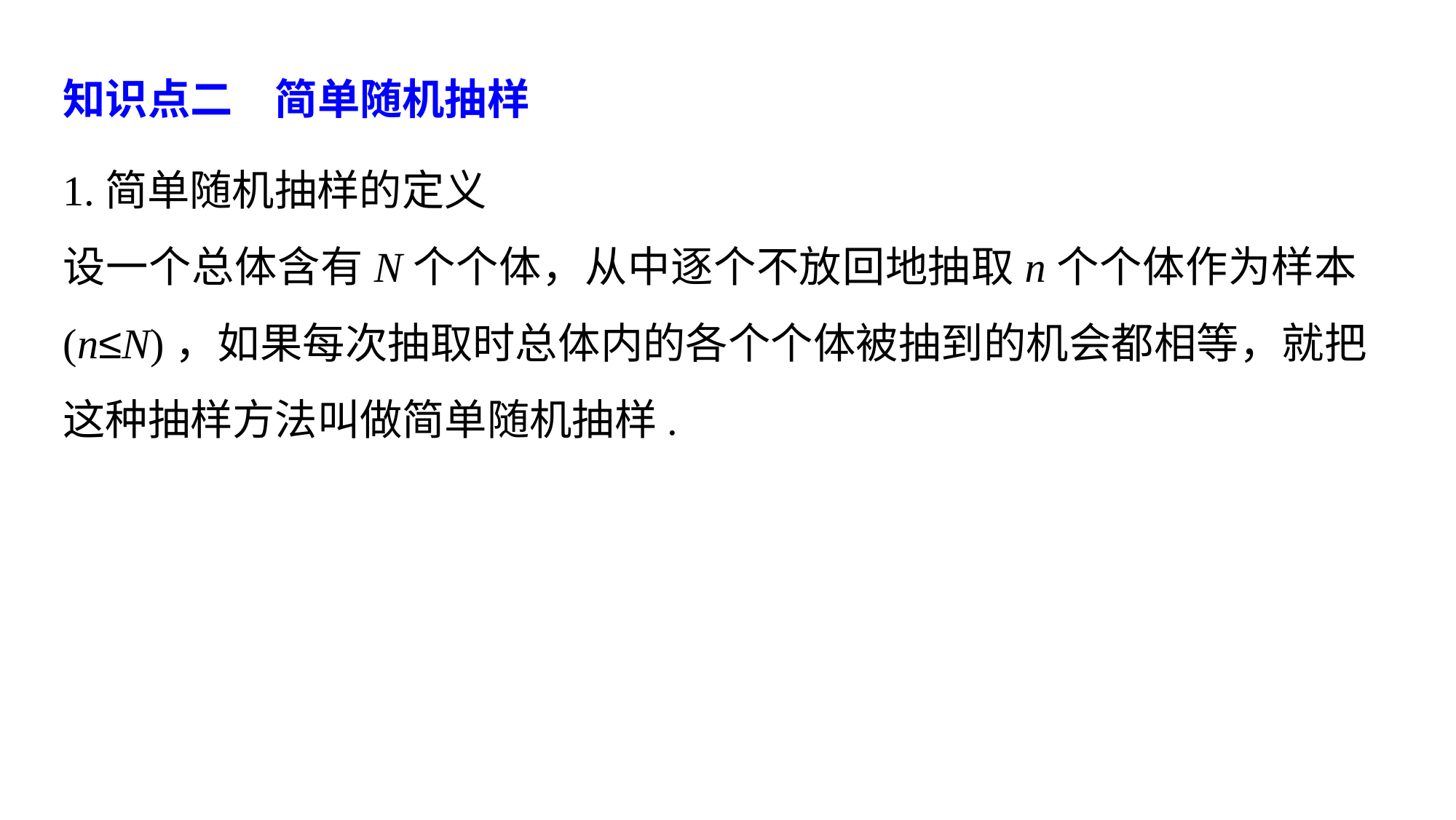

知识点二　简单随机抽样
1.简单随机抽样的定义
设一个总体含有N个个体，从中逐个不放回地抽取n个个体作为样本(n≤N)，如果每次抽取时总体内的各个个体被抽到的机会都相等，就把这种抽样方法叫做简单随机抽样.